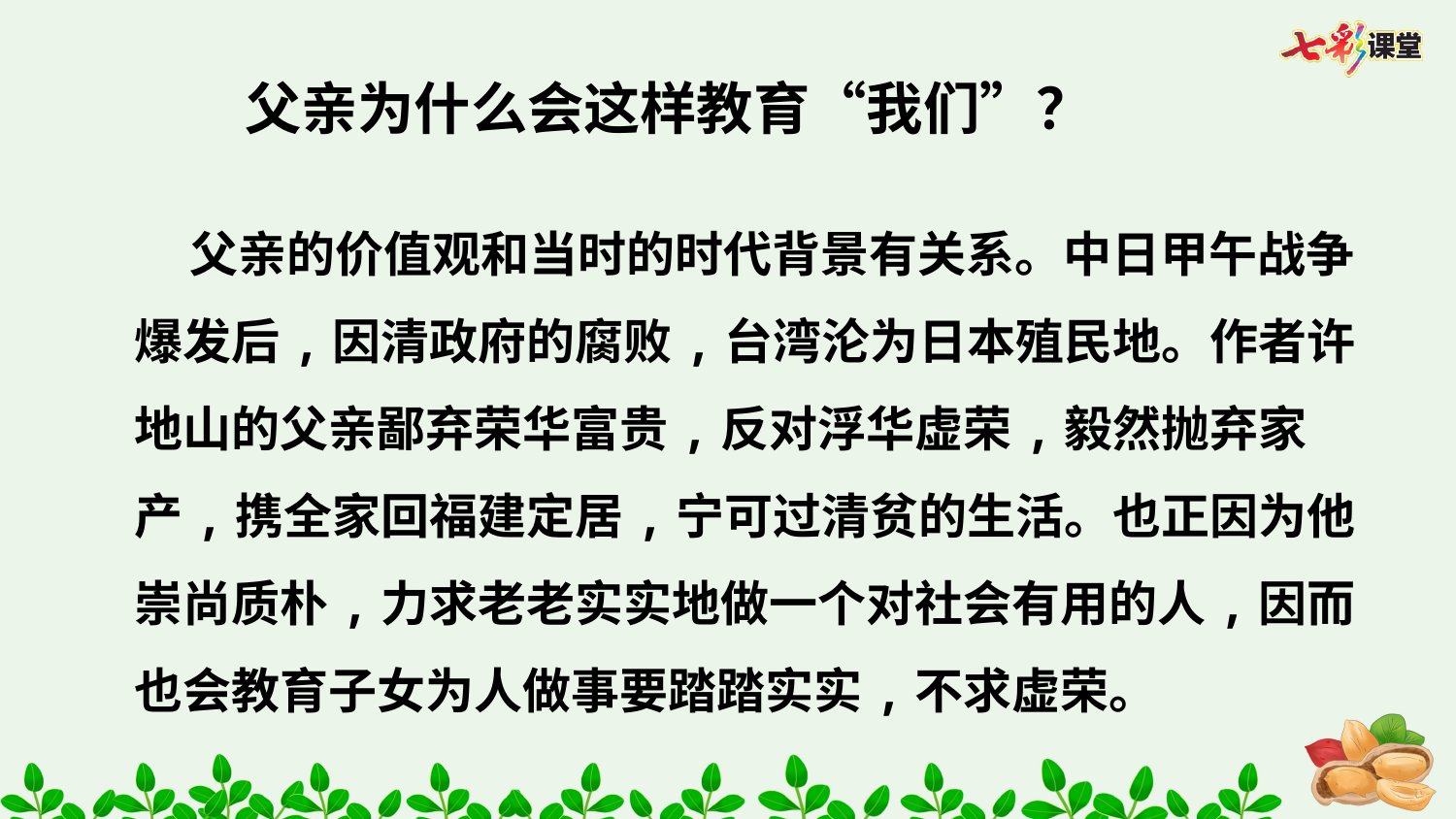

父亲为什么会这样教育“我们”？
    父亲的价值观和当时的时代背景有关系。中日甲午战争爆发后,因清政府的腐败,台湾沦为日本殖民地。作者许地山的父亲鄙弃荣华富贵,反对浮华虚荣,毅然抛弃家产,携全家回福建定居,宁可过清贫的生活。也正因为他崇尚质朴,力求老老实实地做一个对社会有用的人,因而也会教育子女为人做事要踏踏实实,不求虚荣。